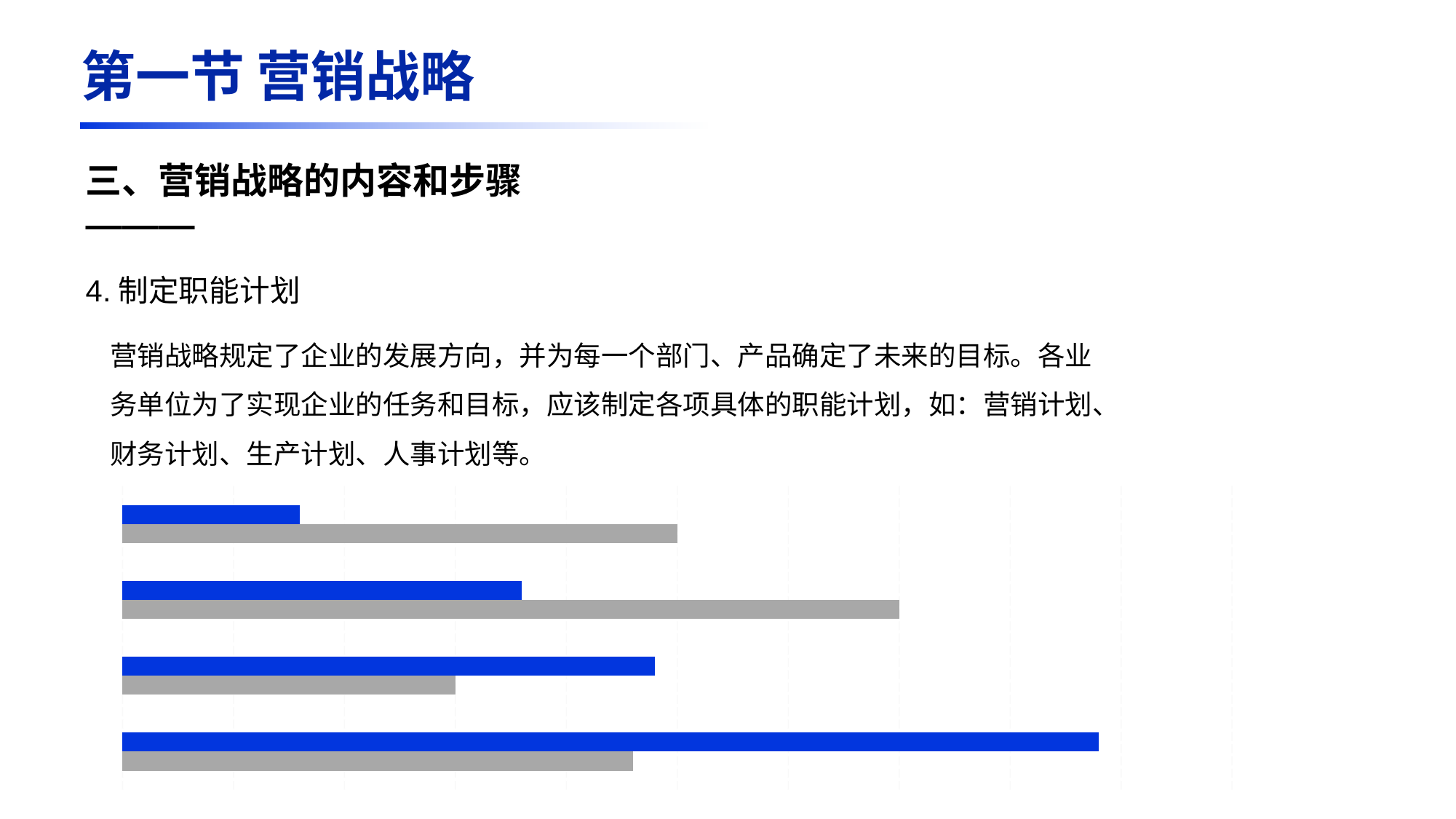

第一节 营销战略
三、营销战略的内容和步骤
———
4.制定职能计划

### Chart

| Category | Text here2 | Text here |
|---|---|---|
| Text here | 2.3 | 4.4 |
| Text here | 1.5 | 2.4 |
| Text here | 3.5 | 1.8 |
| Text here | 2.5 | 0.8 |
营销战略规定了企业的发展方向，并为每一个部门、产品确定了未来的目标。各业务单位为了实现企业的任务和目标，应该制定各项具体的职能计划，如：营销计划、财务计划、生产计划、人事计划等。